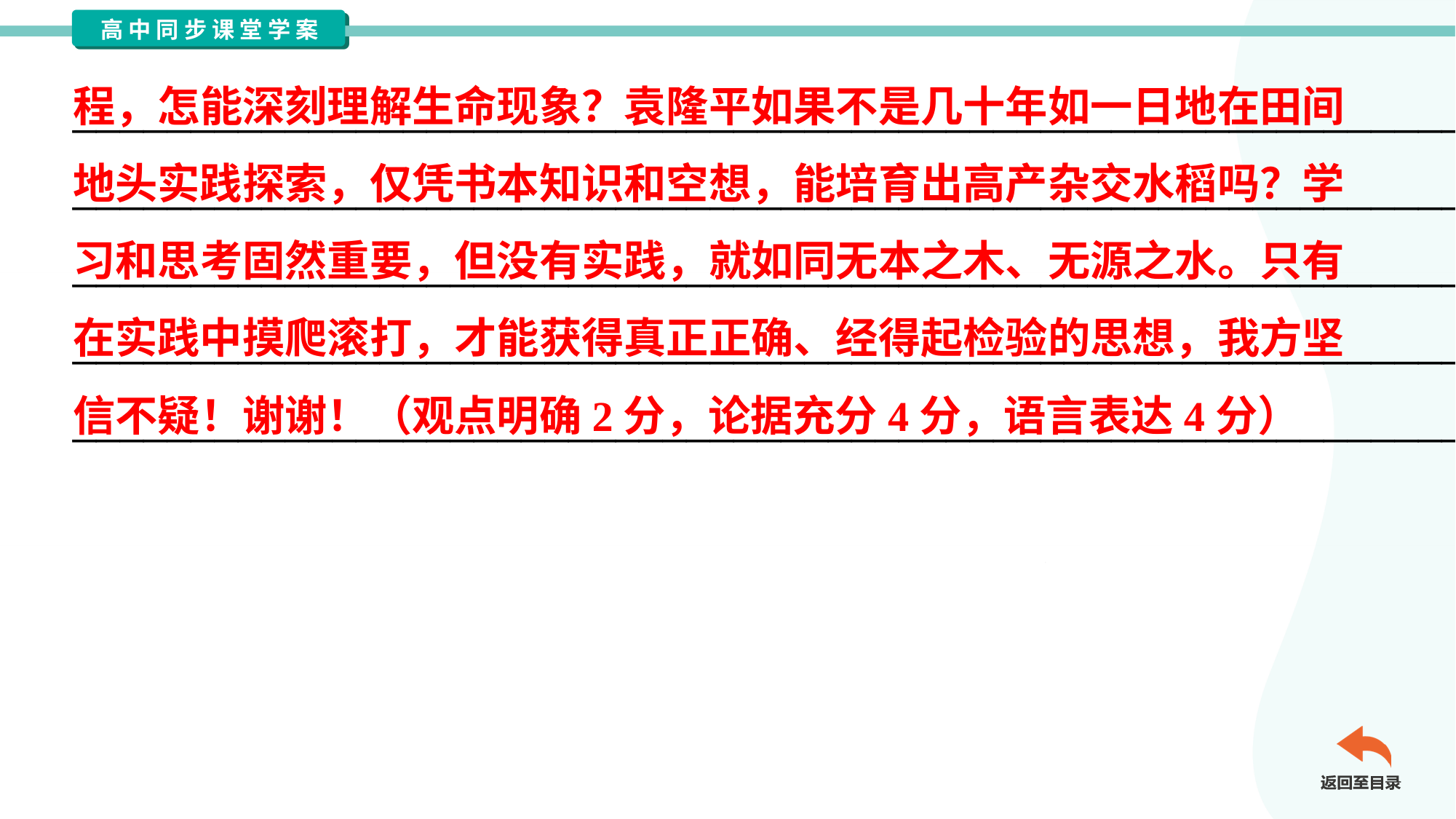

程，怎能深刻理解生命现象？袁隆平如果不是几十年如一日地在田间
地头实践探索，仅凭书本知识和空想，能培育出高产杂交水稻吗？学
习和思考固然重要，但没有实践，就如同无本之木、无源之水。只有
在实践中摸爬滚打，才能获得真正正确、经得起检验的思想，我方坚
信不疑！谢谢！（观点明确2分，论据充分4分，语言表达4分）
_____________________________________________________________
_____________________________________________________________
_____________________________________________________________
_____________________________________________________________
_____________________________________________________________